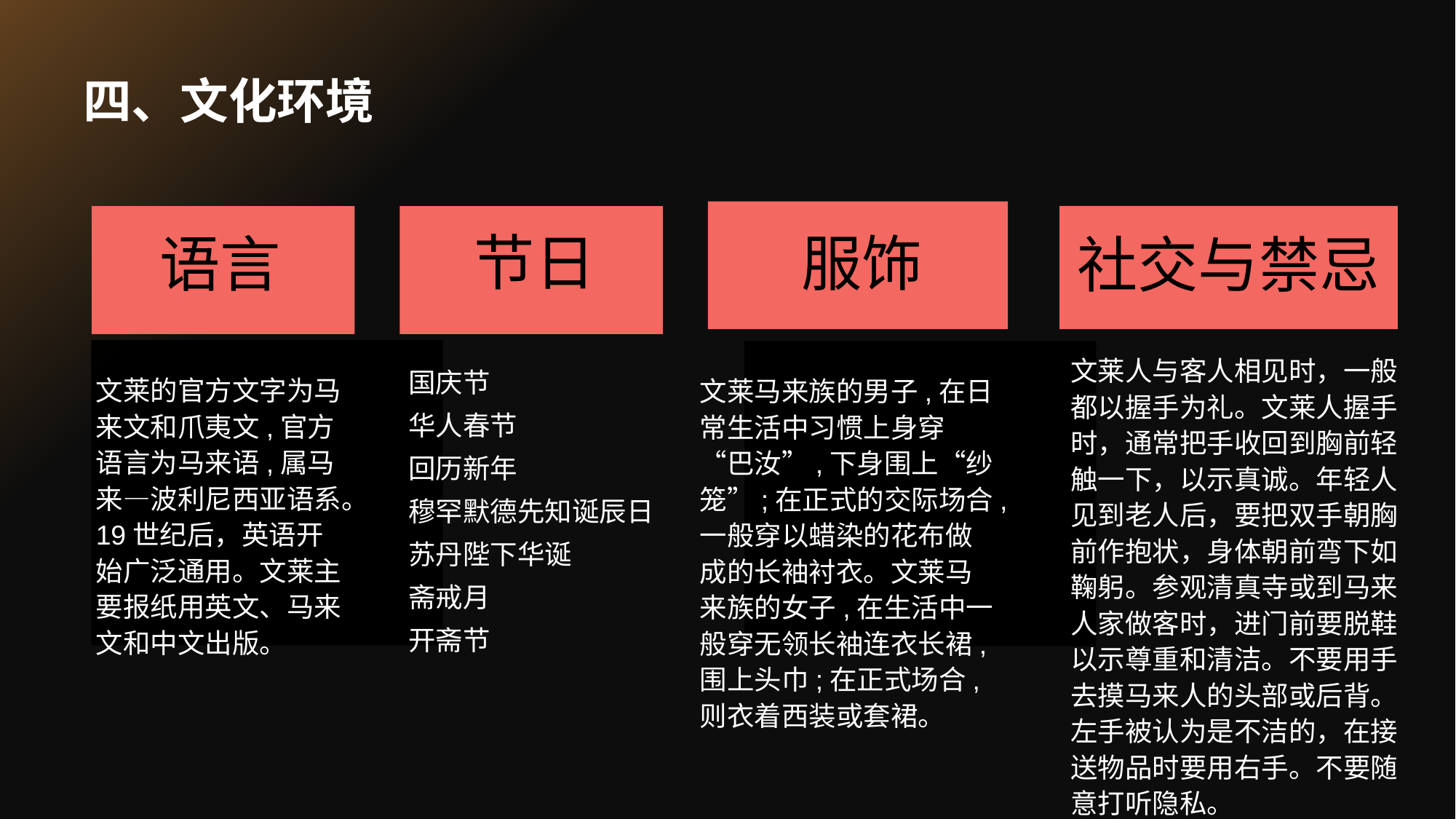

# 四、文化环境

节日
服饰
语言

社交与禁忌

文莱人与客人相见时，一般都以握手为礼。文莱人握手时，通常把手收回到胸前轻触一下，以示真诚。年轻人见到老人后，要把双手朝胸前作抱状，身体朝前弯下如鞠躬。参观清真寺或到马来人家做客时，进门前要脱鞋以示尊重和清洁。不要用手去摸马来人的头部或后背。左手被认为是不洁的，在接送物品时要用右手。不要随意打听隐私。
国庆节
华人春节
回历新年
穆罕默德先知诞辰日
苏丹陛下华诞
斋戒月
开斋节
文莱的官方文字为马来文和爪夷文,官方语言为马来语,属马来—波利尼西亚语系。19世纪后，英语开始广泛通用。文莱主要报纸用英文、马来文和中文出版。
文莱马来族的男子,在日常生活中习惯上身穿“巴汝”,下身围上“纱笼”;在正式的交际场合,一般穿以蜡染的花布做成的长袖衬衣。文莱马来族的女子,在生活中一般穿无领长袖连衣长裙,围上头巾;在正式场合,则衣着西装或套裙。